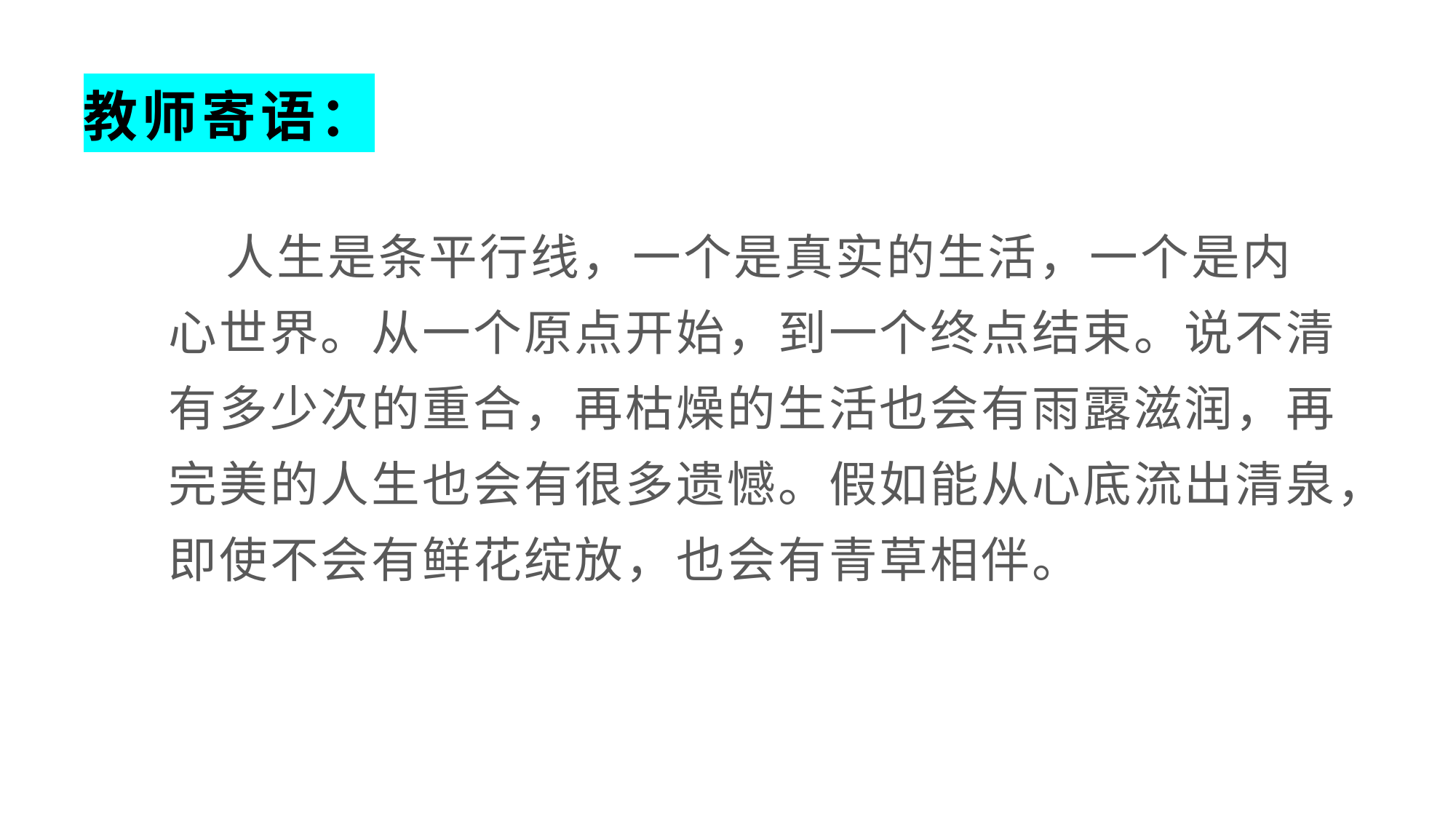

# 教师寄语：
人生是条平行线，一个是真实的生活，一个是内心世界。从一个原点开始，到一个终点结束。说不清有多少次的重合，再枯燥的生活也会有雨露滋润，再完美的人生也会有很多遗憾。假如能从心底流出清泉，即使不会有鲜花绽放，也会有青草相伴。